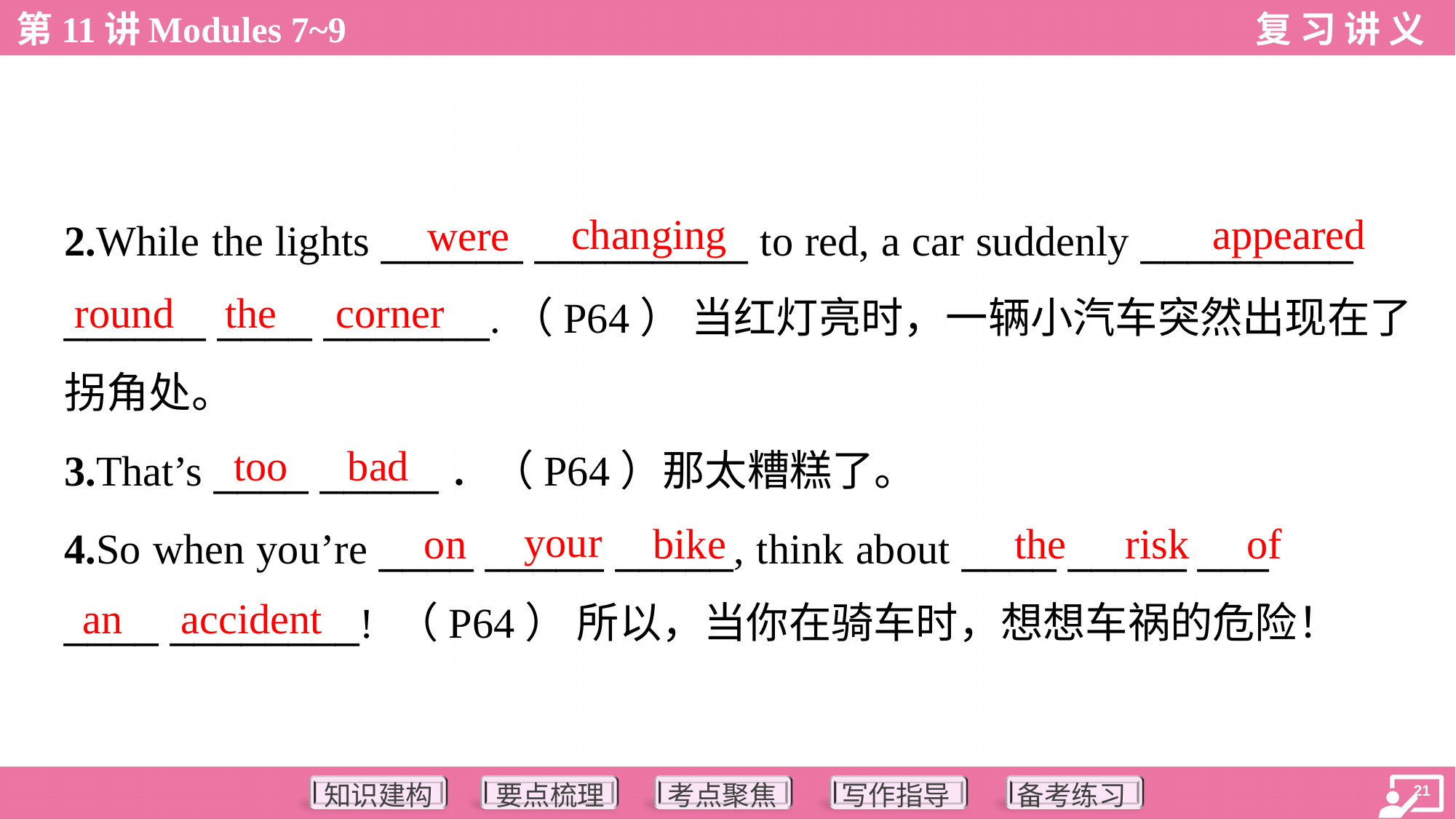

changing
appeared
were
2.While the lights ______ _________ to red, a car suddenly _________
______ ____ _______.（P64） 当红灯亮时，一辆小汽车突然出现在了
拐角处。
round
the
corner
too
bad
3.That’s ____ _____．（P64）那太糟糕了。
4.So when you’re ____ _____ _____, think about ____ _____ ___
____ ________! （P64） 所以，当你在骑车时，想想车祸的危险！
your
on
bike
the
risk
of
an
accident